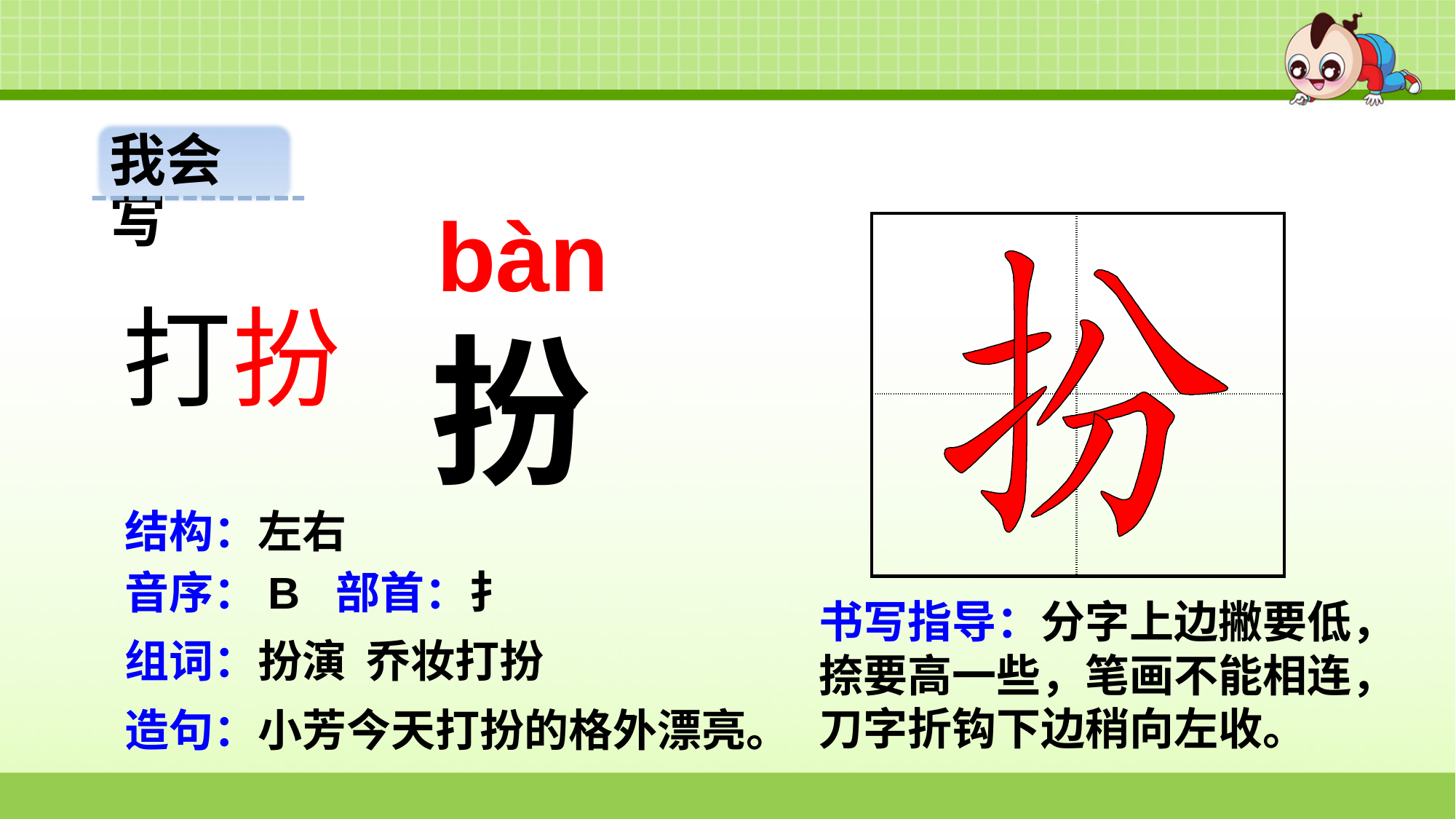

我会写

bàn
|  |  |
| --- | --- |
|  |  |

打扮
扮

结构：左右
音序：B  部首：扌
书写指导：分字上边撇要低，捺要高一些，笔画不能相连，刀字折钩下边稍向左收。
组词：扮演  乔妆打扮
造句：小芳今天打扮的格外漂亮。